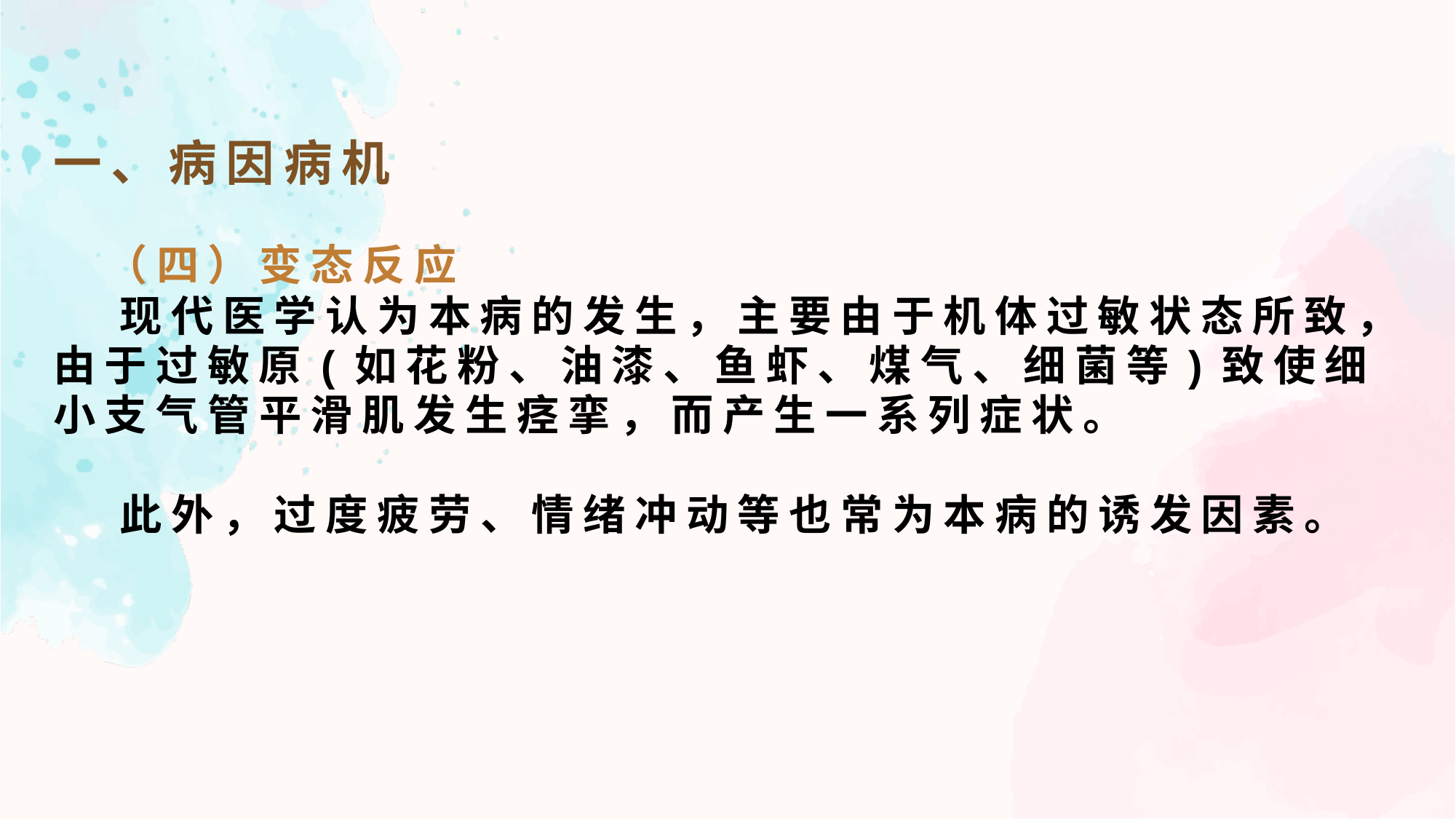

一、病因病机

  （四）变态反应
   现代医学认为本病的发生，主要由于机体过敏状态所致，由于过敏原(如花粉、油漆、鱼虾、煤气、细菌等)致使细小支气管平滑肌发生痉挛，而产生一系列症状。

   此外，过度疲劳、情绪冲动等也常为本病的诱发因素。